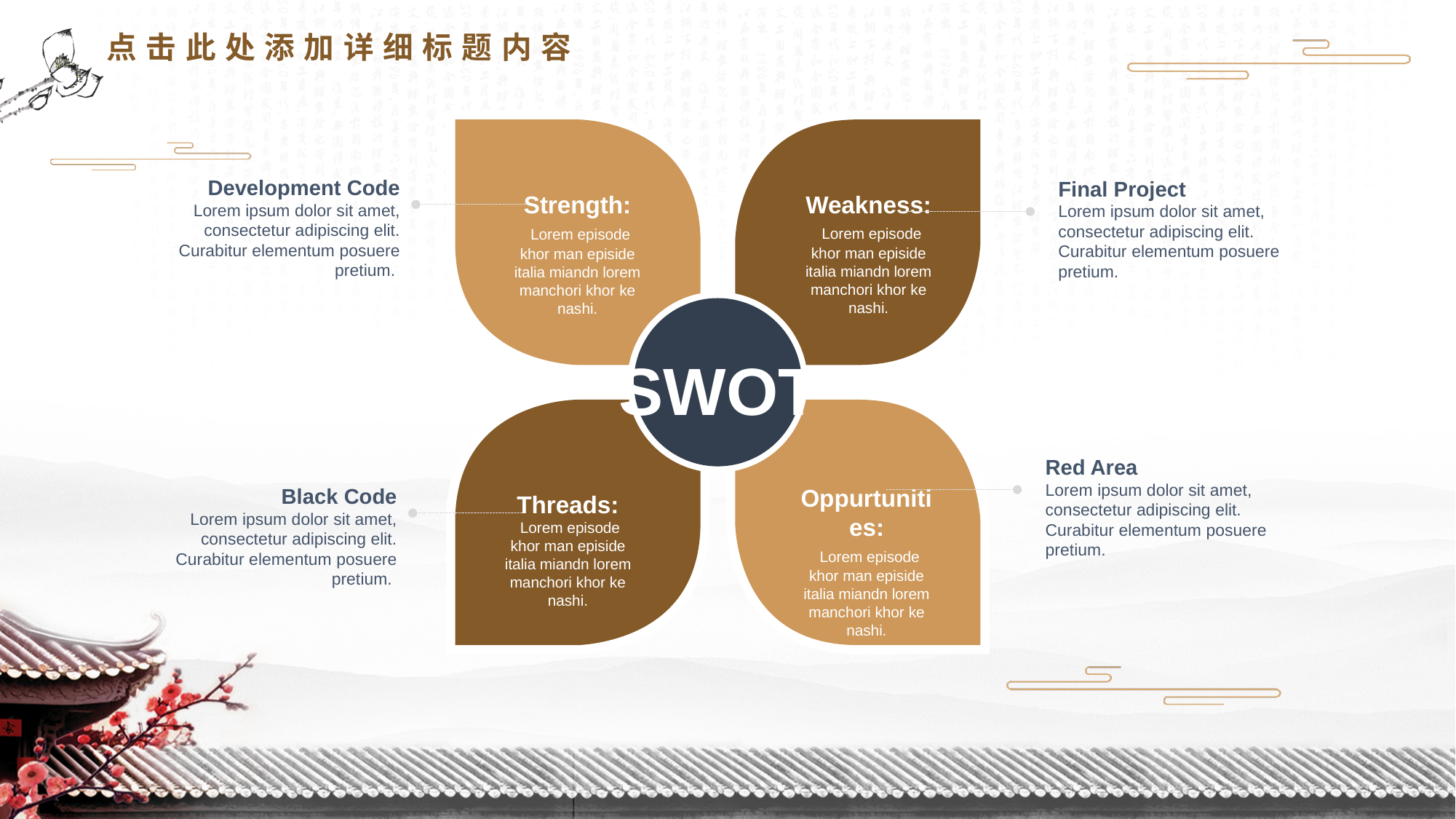

点击此处添加详细标题内容

Development Code
Lorem ipsum dolor sit amet, consectetur adipiscing elit. Curabitur elementum posuere pretium.
Final Project
Lorem ipsum dolor sit amet, consectetur adipiscing elit. Curabitur elementum posuere pretium.
Weakness:
 Lorem episode khor man episide italia miandn lorem manchori khor ke nashi.
Strength:
 Lorem episode khor man episide italia miandn lorem manchori khor ke nashi.
SWOT
Red Area
Lorem ipsum dolor sit amet, consectetur adipiscing elit. Curabitur elementum posuere pretium.
Black Code
Lorem ipsum dolor sit amet, consectetur adipiscing elit. Curabitur elementum posuere pretium.
Oppurtunities:
 Lorem episode khor man episide italia miandn lorem manchori khor ke nashi.
Threads:
 Lorem episode khor man episide italia miandn lorem manchori khor ke nashi.